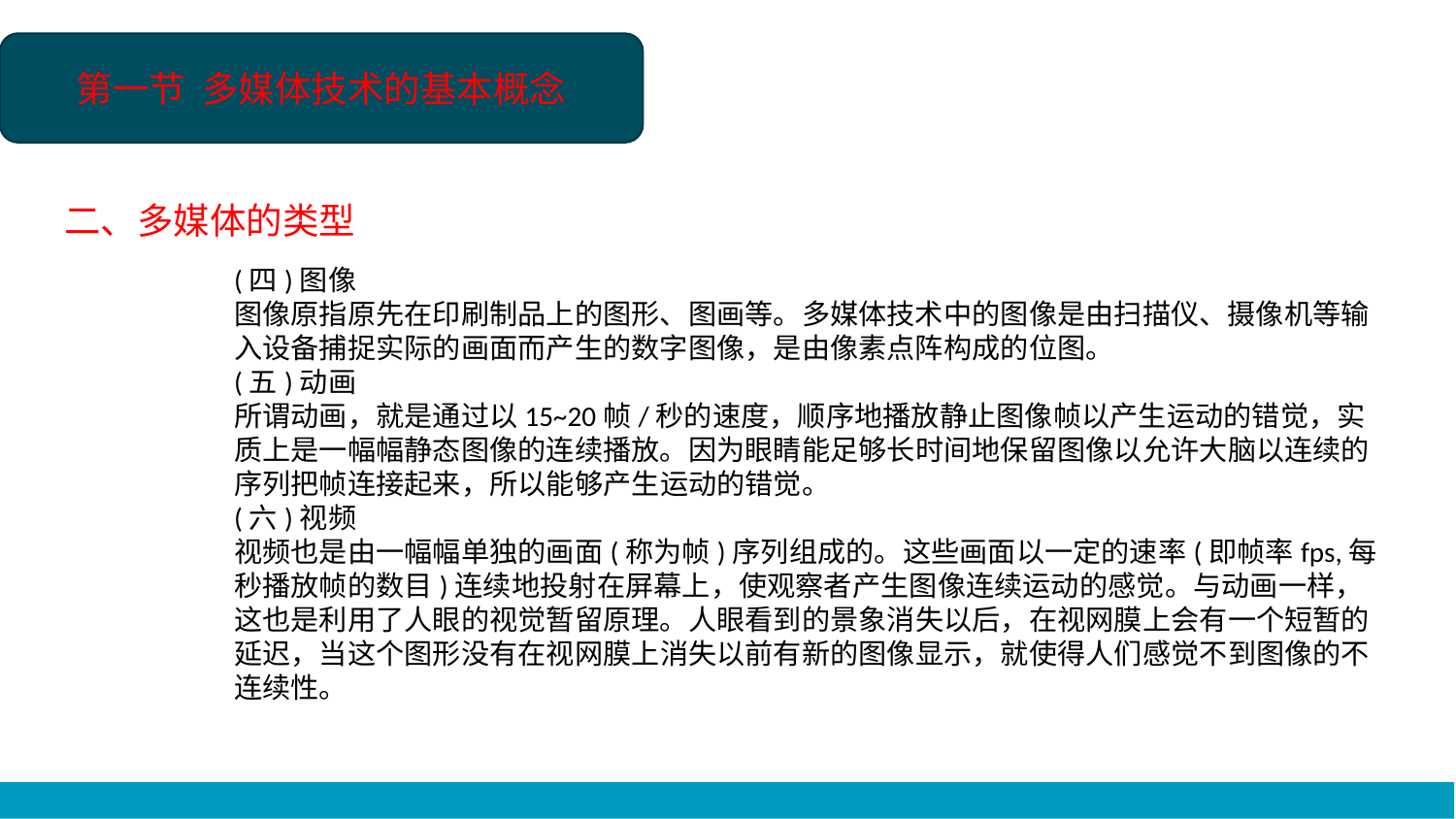

第一节  多媒体技术的基本概念
二、多媒体的类型
(四)图像
图像原指原先在印刷制品上的图形、图画等。多媒体技术中的图像是由扫描仪、摄像机等输入设备捕捉实际的画面而产生的数字图像，是由像素点阵构成的位图。
(五)动画
所谓动画，就是通过以15~20帧/秒的速度，顺序地播放静止图像帧以产生运动的错觉，实质上是一幅幅静态图像的连续播放。因为眼睛能足够长时间地保留图像以允许大脑以连续的序列把帧连接起来，所以能够产生运动的错觉。
(六)视频
视频也是由一幅幅单独的画面(称为帧)序列组成的。这些画面以一定的速率(即帧率fps,每秒播放帧的数目)连续地投射在屏幕上，使观察者产生图像连续运动的感觉。与动画一样，这也是利用了人眼的视觉暂留原理。人眼看到的景象消失以后，在视网膜上会有一个短暂的延迟，当这个图形没有在视网膜上消失以前有新的图像显示，就使得人们感觉不到图像的不连续性。